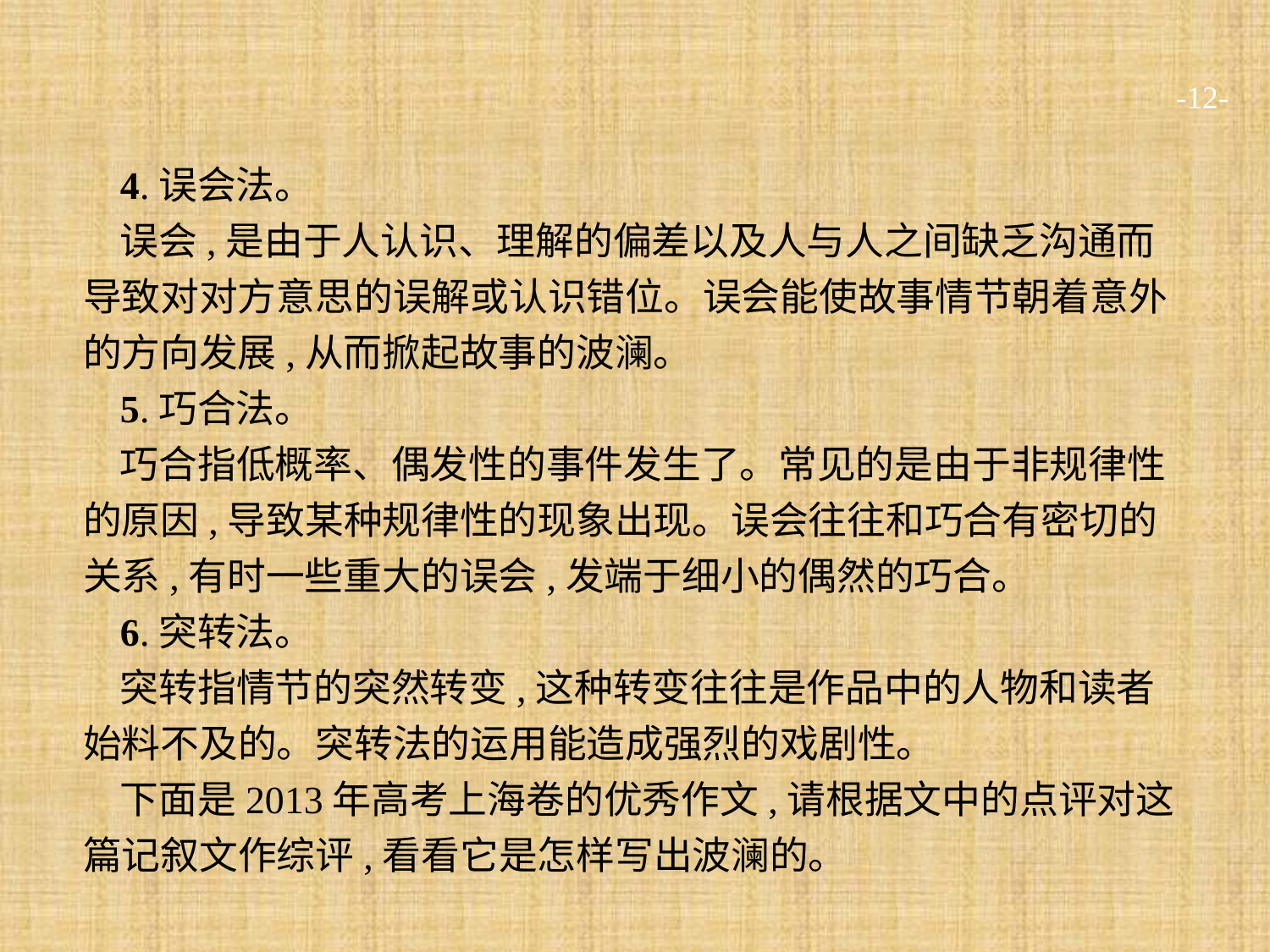

-12-
4.误会法。
误会,是由于人认识、理解的偏差以及人与人之间缺乏沟通而导致对对方意思的误解或认识错位。误会能使故事情节朝着意外的方向发展,从而掀起故事的波澜。
5.巧合法。
巧合指低概率、偶发性的事件发生了。常见的是由于非规律性的原因,导致某种规律性的现象出现。误会往往和巧合有密切的关系,有时一些重大的误会,发端于细小的偶然的巧合。
6.突转法。
突转指情节的突然转变,这种转变往往是作品中的人物和读者始料不及的。突转法的运用能造成强烈的戏剧性。
下面是2013年高考上海卷的优秀作文,请根据文中的点评对这篇记叙文作综评,看看它是怎样写出波澜的。